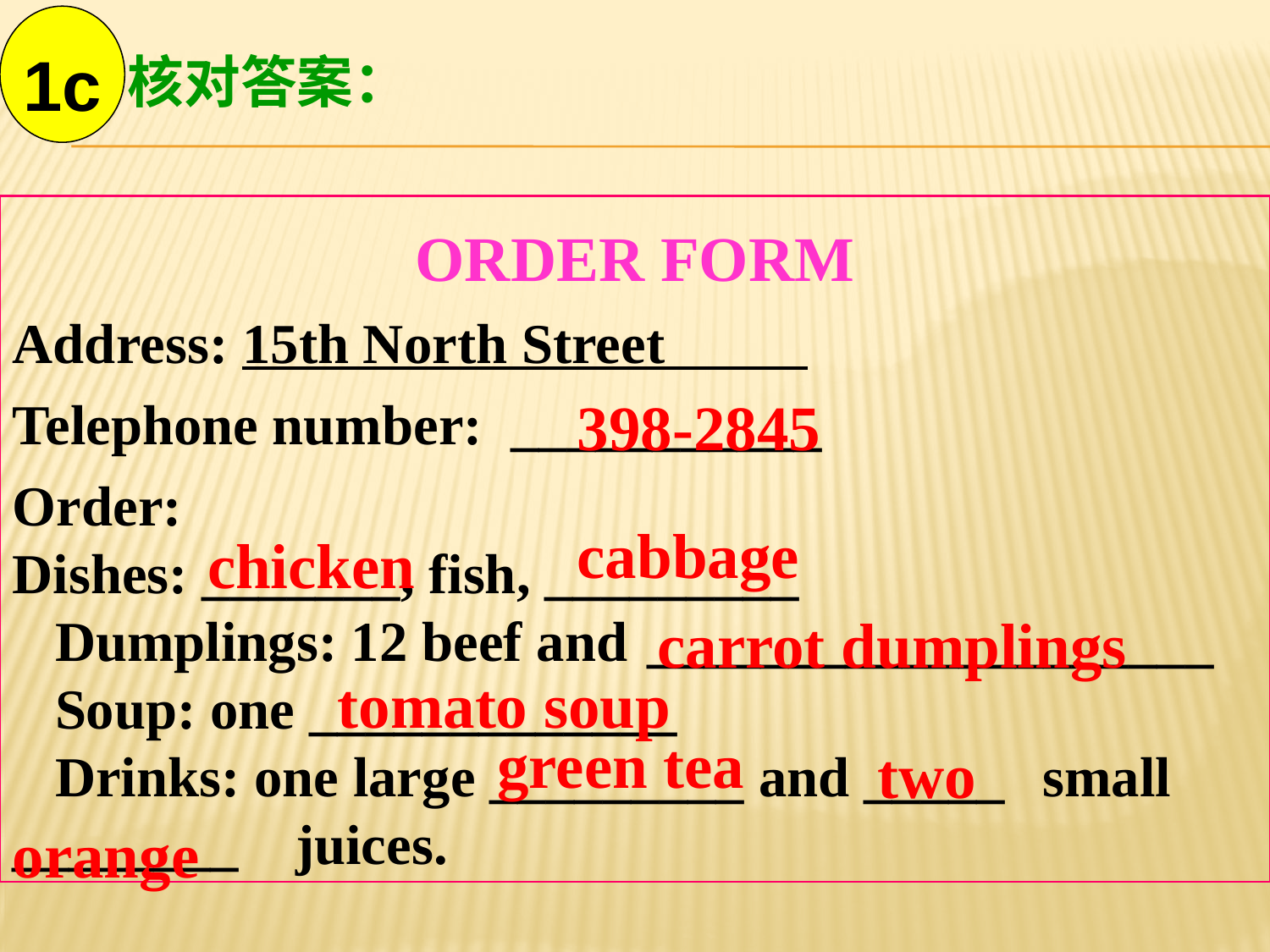

1c
核对答案：
ORDER FORM
Address: 15th North Street
Telephone number:  ___________
Order:
Dishes: _______, fish, _________
   Dumplings: 12 beef and 	____________________
   Soup: one _____________
   Drinks: one large _________ and _____ 	 small ________    juices.
398-2845
cabbage
chicken
carrot dumplings
tomato soup
green tea
two
orange